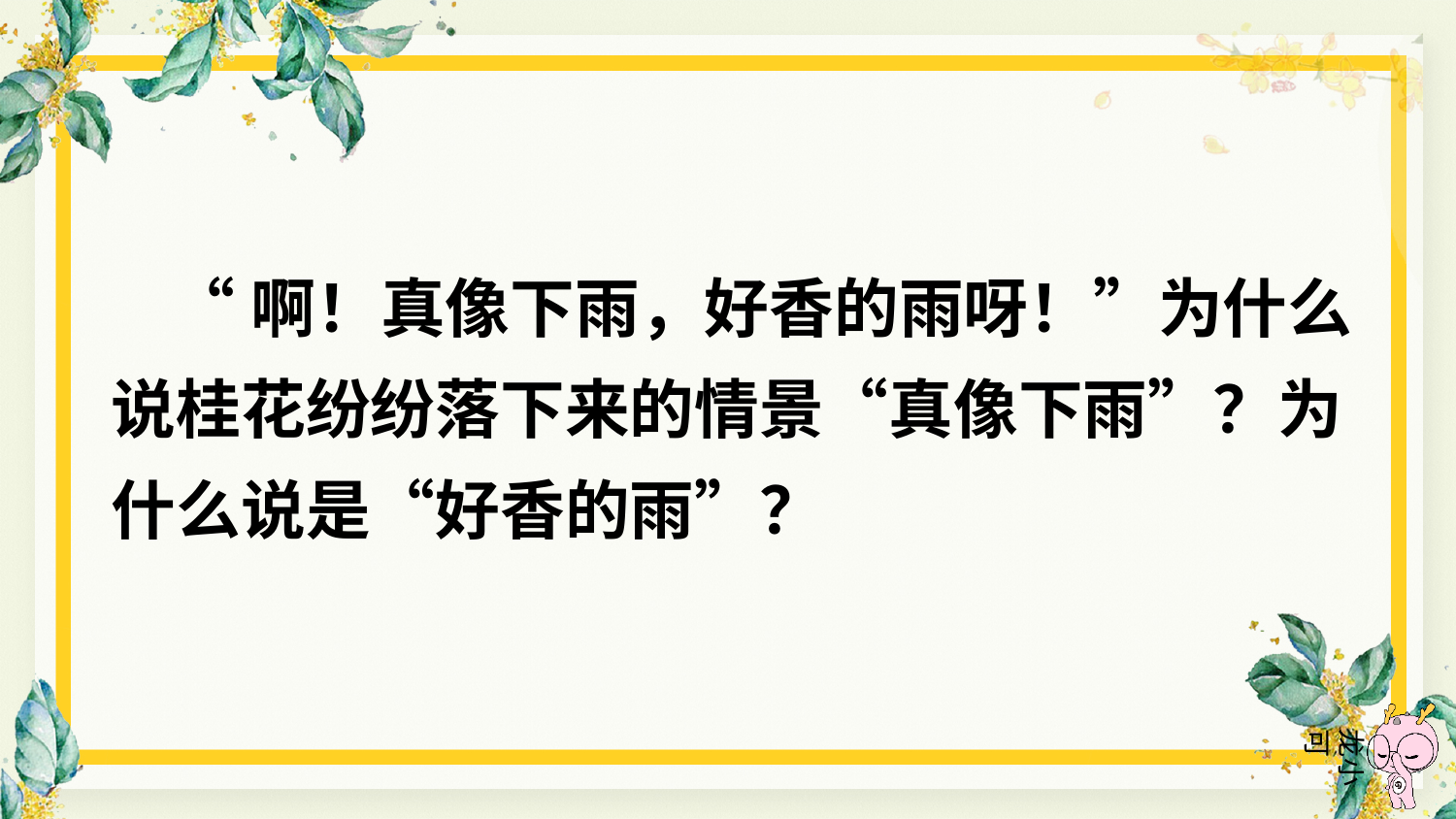

“啊！真像下雨，好香的雨呀！”为什么说桂花纷纷落下来的情景“真像下雨”？为什么说是“好香的雨”？